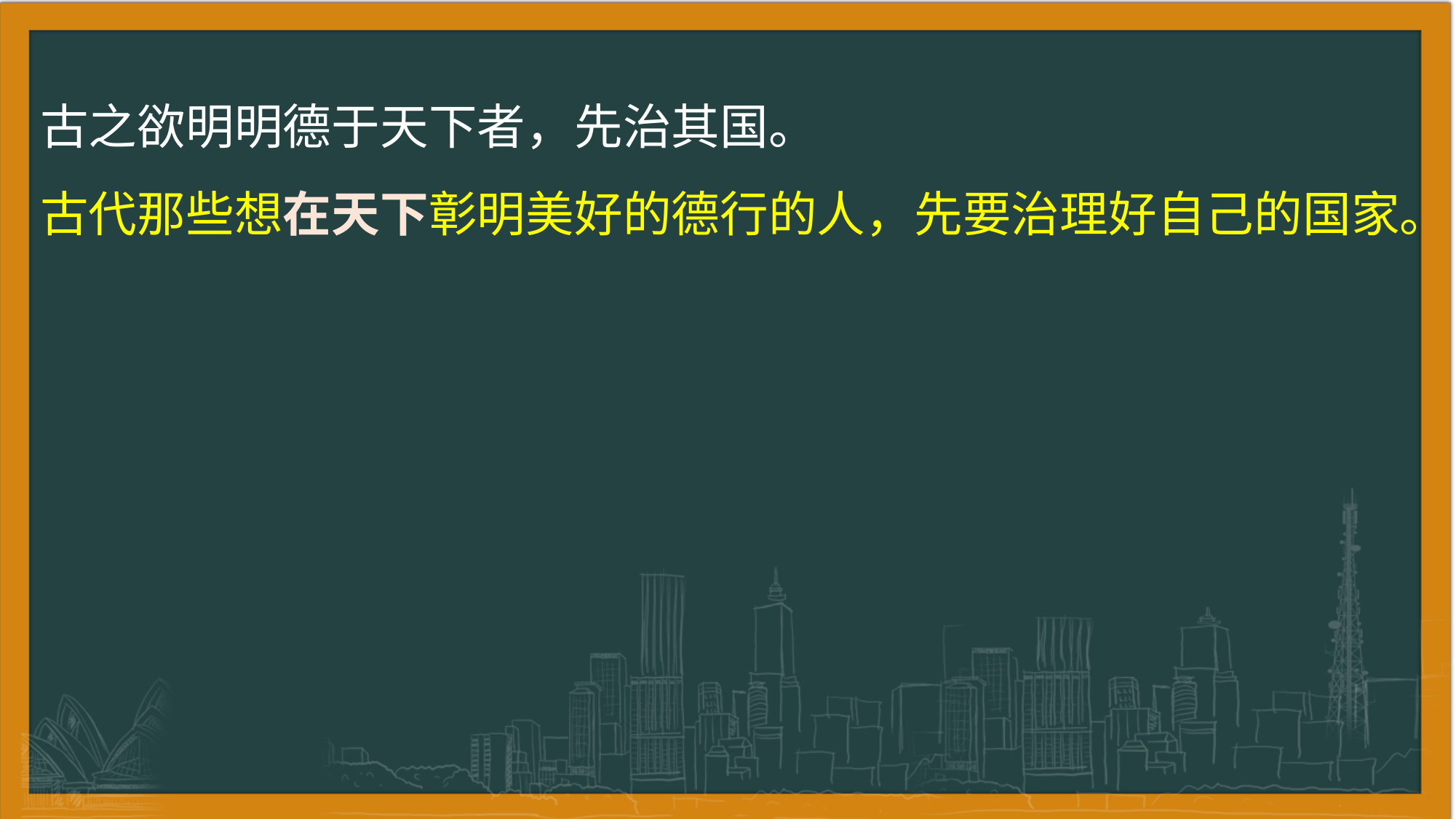

古之欲明明德于天下者，先治其国。
古代那些想在天下彰明美好的德行的人，先要治理好自己的国家。